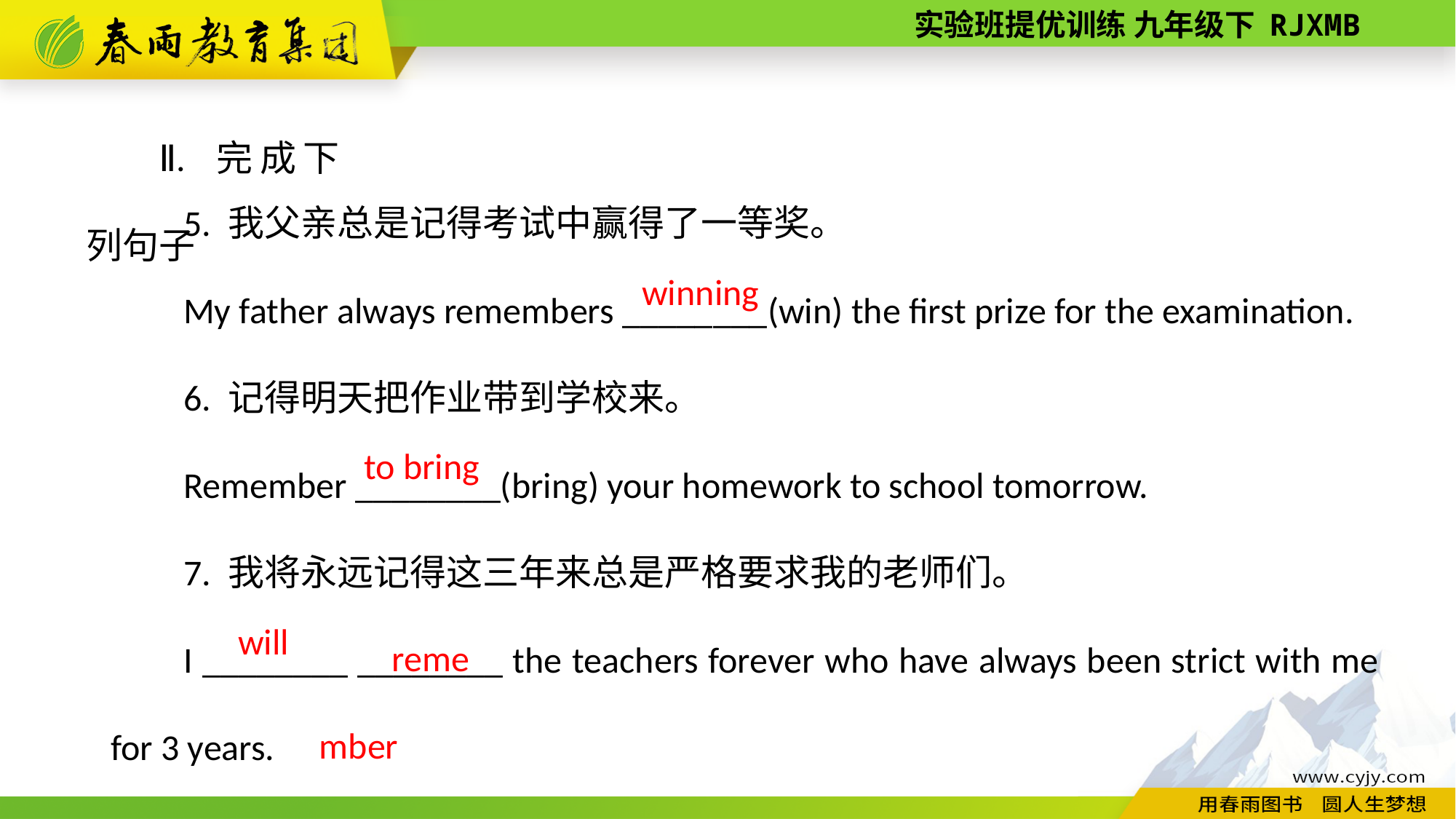

Ⅱ. 完成下列句子
5. 我父亲总是记得考试中赢得了一等奖。
My father always remembers ________(win) the first prize for the examination.
6. 记得明天把作业带到学校来。
Remember ________(bring) your homework to school tomorrow.
7. 我将永远记得这三年来总是严格要求我的老师们。
I ________ ________ the teachers forever who have always been strict with me for 3 years.
winning
to bring
remember
will